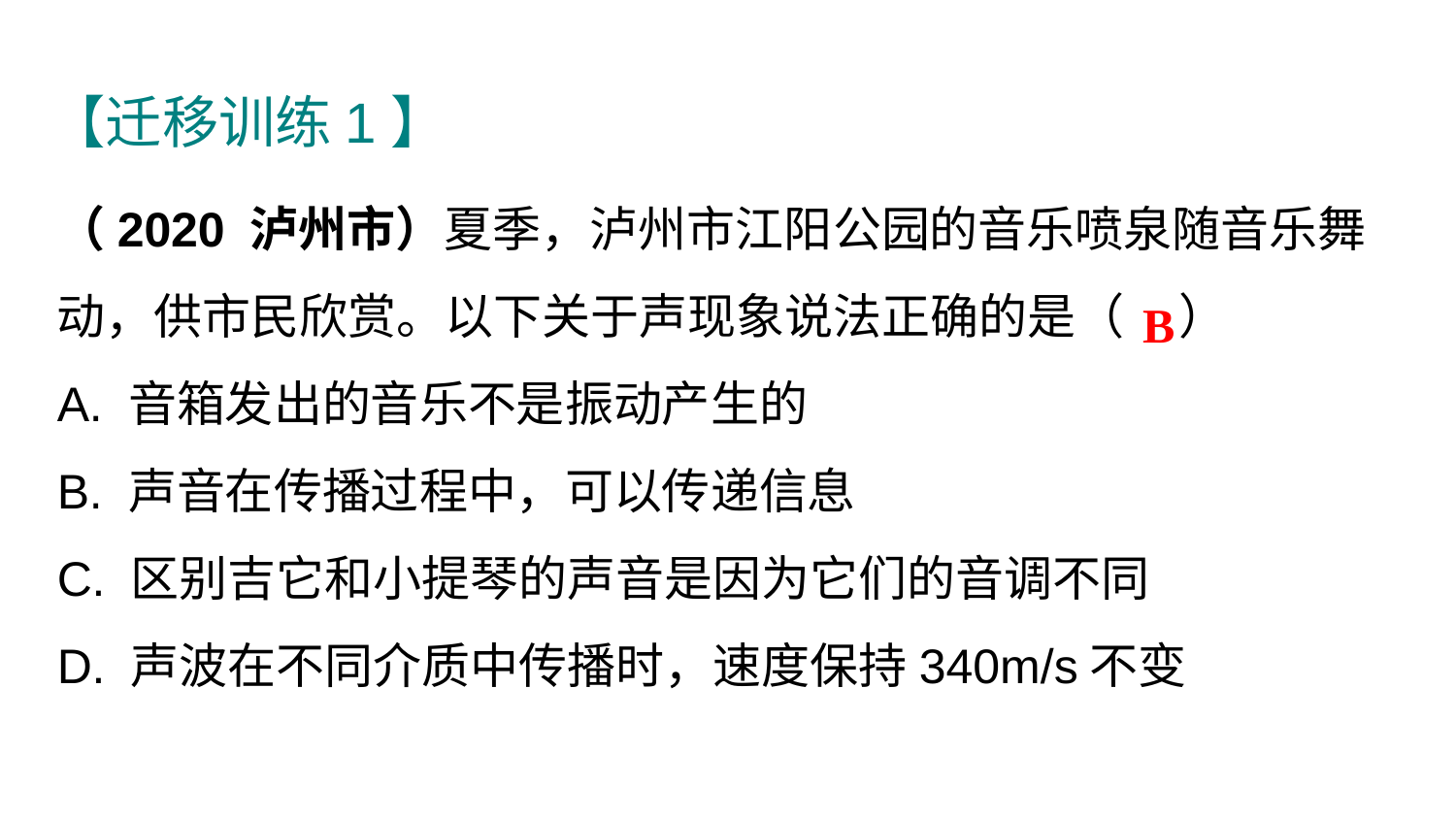

【迁移训练1】
（2020 泸州市）夏季，泸州市江阳公园的音乐喷泉随音乐舞动，供市民欣赏。以下关于声现象说法正确的是（     ）
A. 音箱发出的音乐不是振动产生的
B. 声音在传播过程中，可以传递信息
C. 区别吉它和小提琴的声音是因为它们的音调不同
D. 声波在不同介质中传播时，速度保持340m/s不变
B